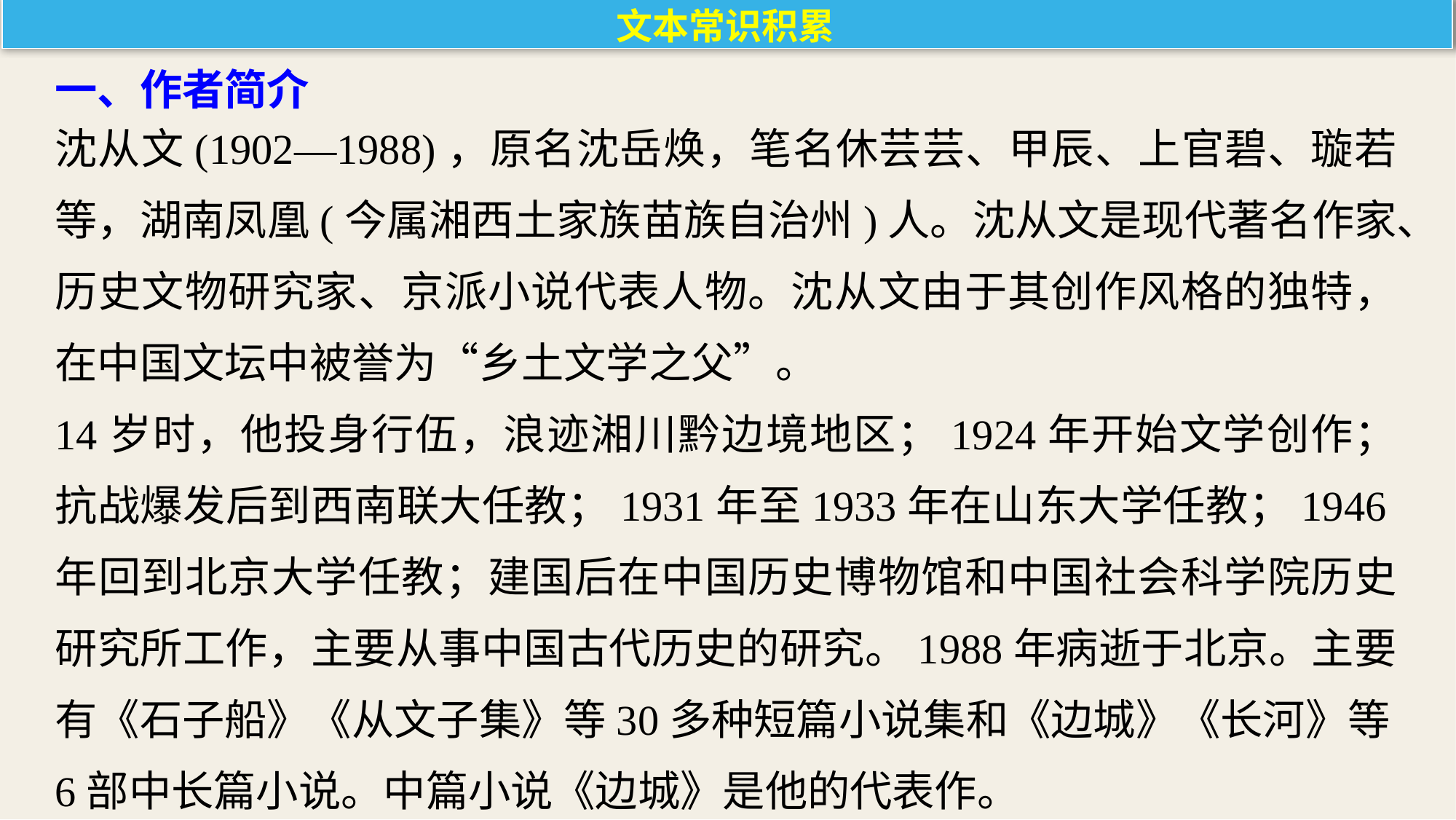

文本常识积累
一、作者简介
沈从文(1902—1988)，原名沈岳焕，笔名休芸芸、甲辰、上官碧、璇若等，湖南凤凰(今属湘西土家族苗族自治州)人。沈从文是现代著名作家、历史文物研究家、京派小说代表人物。沈从文由于其创作风格的独特，在中国文坛中被誉为“乡土文学之父”。
14岁时，他投身行伍，浪迹湘川黔边境地区；1924年开始文学创作；抗战爆发后到西南联大任教；1931年至1933年在山东大学任教；1946年回到北京大学任教；建国后在中国历史博物馆和中国社会科学院历史研究所工作，主要从事中国古代历史的研究。1988年病逝于北京。主要有《石子船》《从文子集》等30多种短篇小说集和《边城》《长河》等6部中长篇小说。中篇小说《边城》是他的代表作。